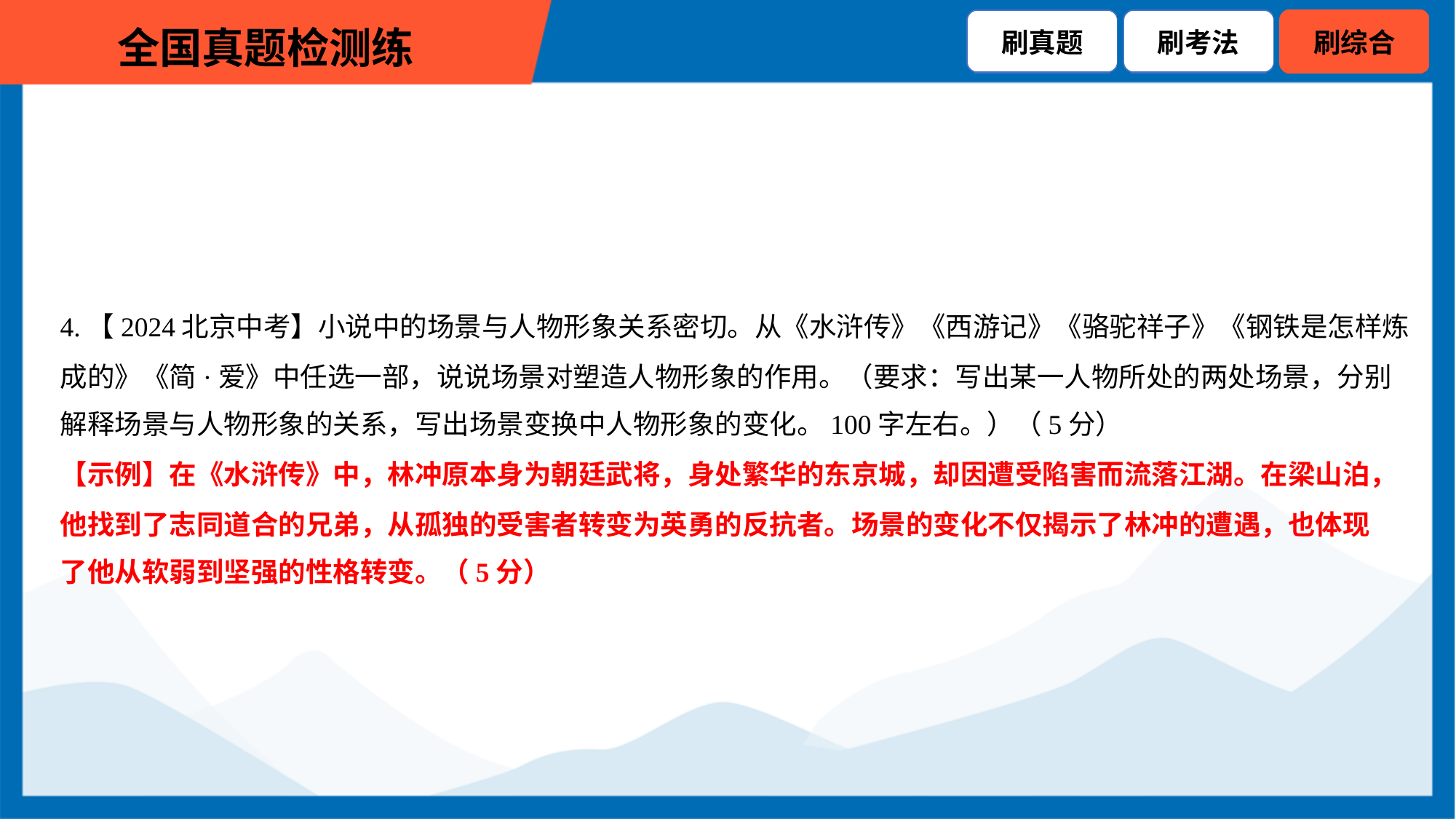

4.【2024北京中考】小说中的场景与人物形象关系密切。从《水浒传》《西游记》《骆驼祥子》《钢铁是怎样炼
成的》《简·爱》中任选一部，说说场景对塑造人物形象的作用。（要求：写出某一人物所处的两处场景，分别
解释场景与人物形象的关系，写出场景变换中人物形象的变化。100字左右。）（5分）
【示例】在《水浒传》中，林冲原本身为朝廷武将，身处繁华的东京城，却因遭受陷害而流落江湖。在梁山泊，
他找到了志同道合的兄弟，从孤独的受害者转变为英勇的反抗者。场景的变化不仅揭示了林冲的遭遇，也体现
了他从软弱到坚强的性格转变。（5分）